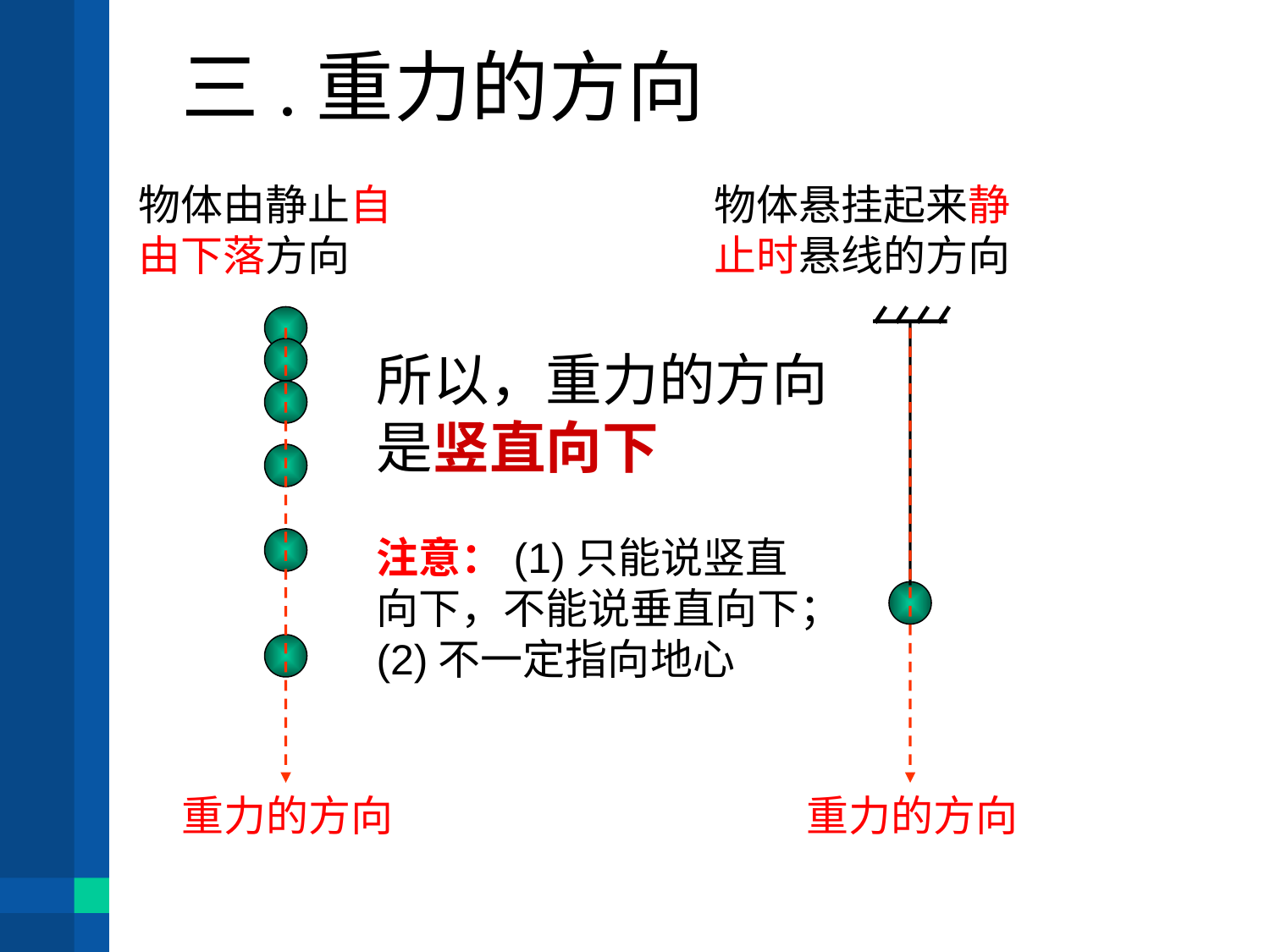

三.重力的方向
物体由静止自由下落方向
物体悬挂起来静止时悬线的方向

所以，重力的方向是竖直向下

注意：(1)只能说竖直向下，不能说垂直向下；
(2)不一定指向地心

重力的方向
重力的方向